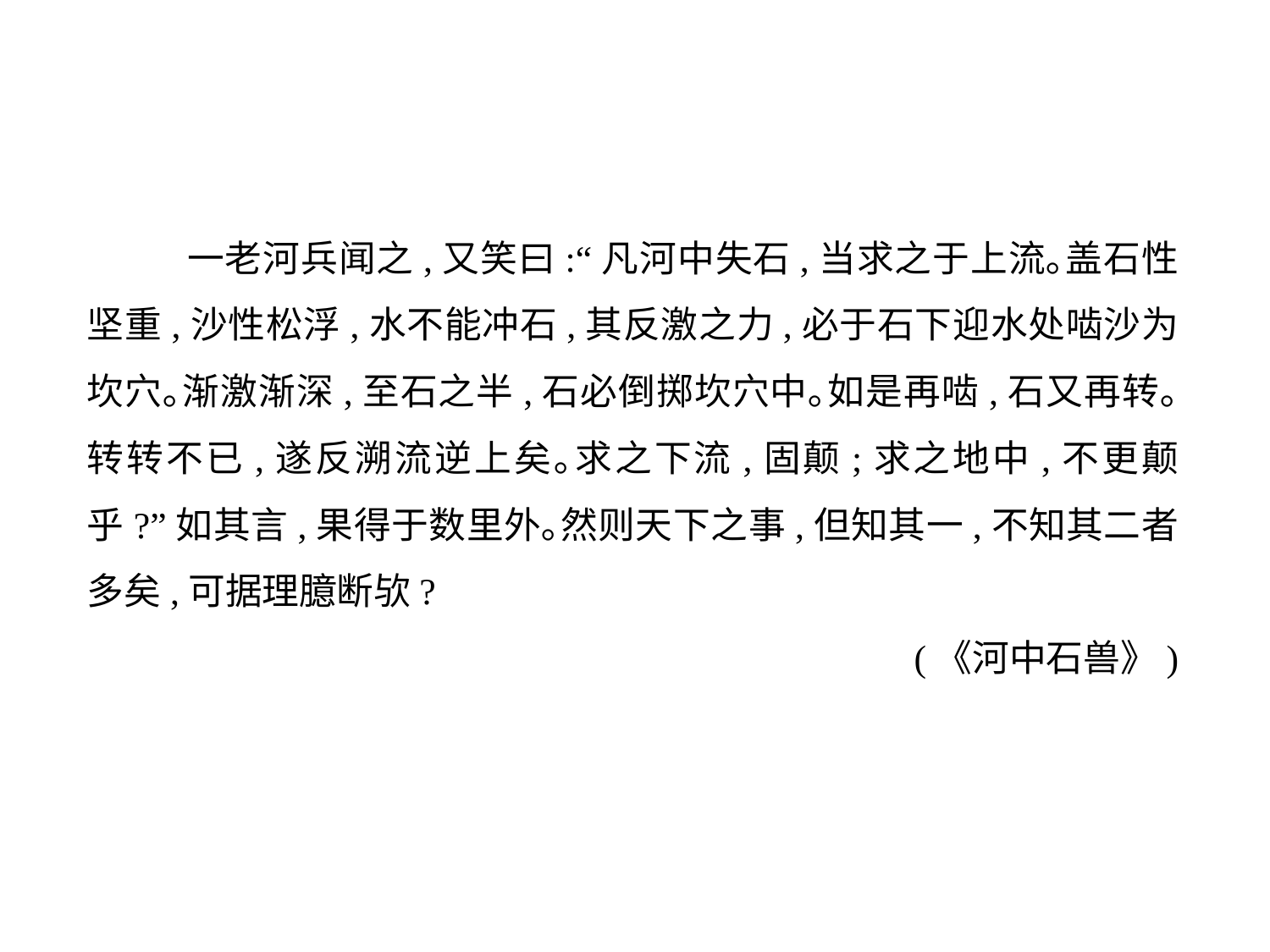

一老河兵闻之,又笑曰:“凡河中失石,当求之于上流｡盖石性坚重,沙性松浮,水不能冲石,其反激之力,必于石下迎水处啮沙为坎穴｡渐激渐深,至石之半,石必倒掷坎穴中｡如是再啮,石又再转｡转转不已,遂反溯流逆上矣｡求之下流,固颠;求之地中,不更颠乎?”如其言,果得于数里外｡然则天下之事,但知其一,不知其二者多矣,可据理臆断欤?
(《河中石兽》)